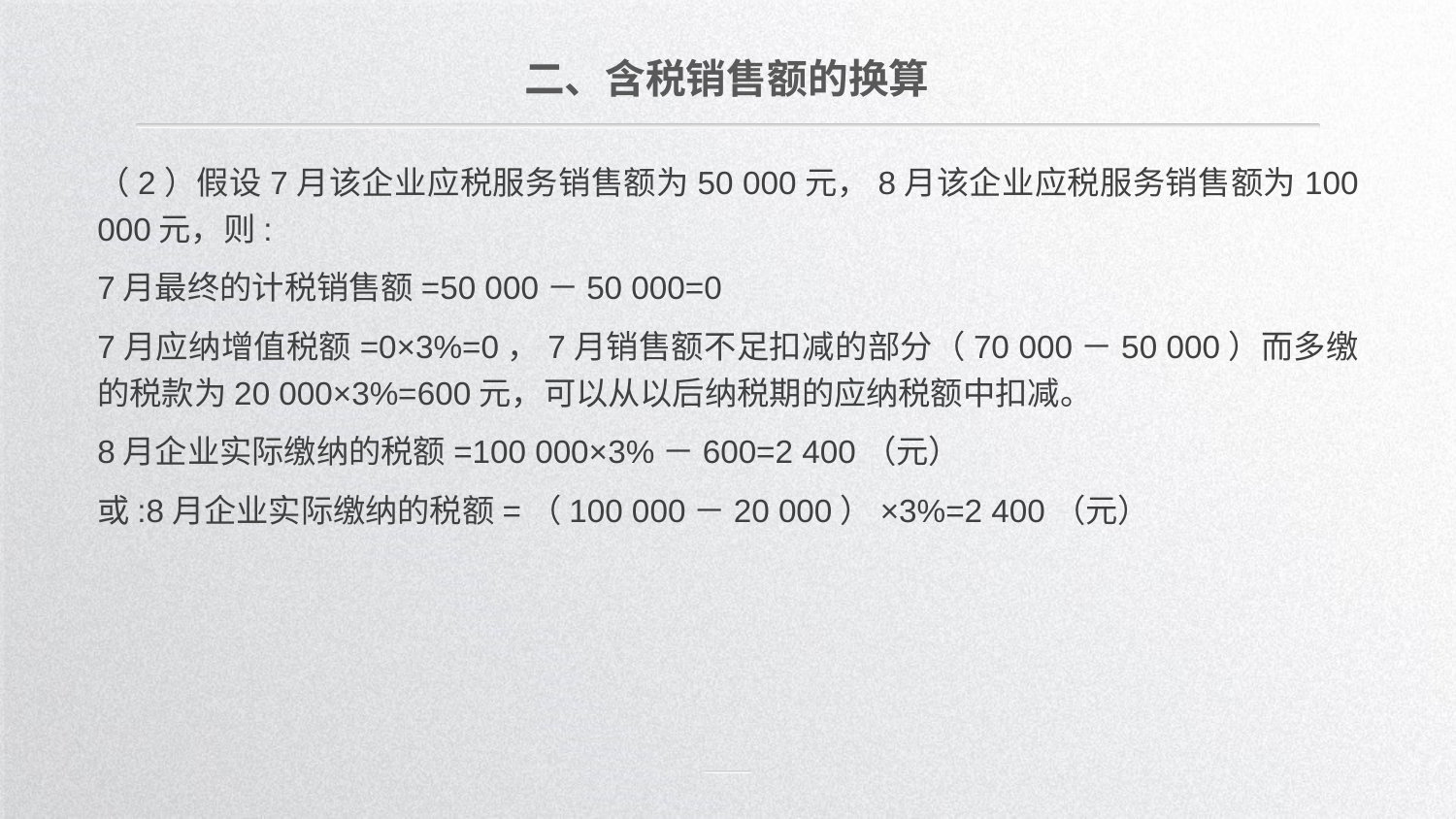

二、含税销售额的换算
（2）假设7月该企业应税服务销售额为50 000元，8月该企业应税服务销售额为100 000元，则:
7月最终的计税销售额=50 000－50 000=0
7月应纳增值税额=0×3%=0，7月销售额不足扣减的部分（70 000－50 000）而多缴的税款为20 000×3%=600元，可以从以后纳税期的应纳税额中扣减。
8月企业实际缴纳的税额=100 000×3%－600=2 400（元）
或:8月企业实际缴纳的税额=（100 000－20 000）×3%=2 400（元）